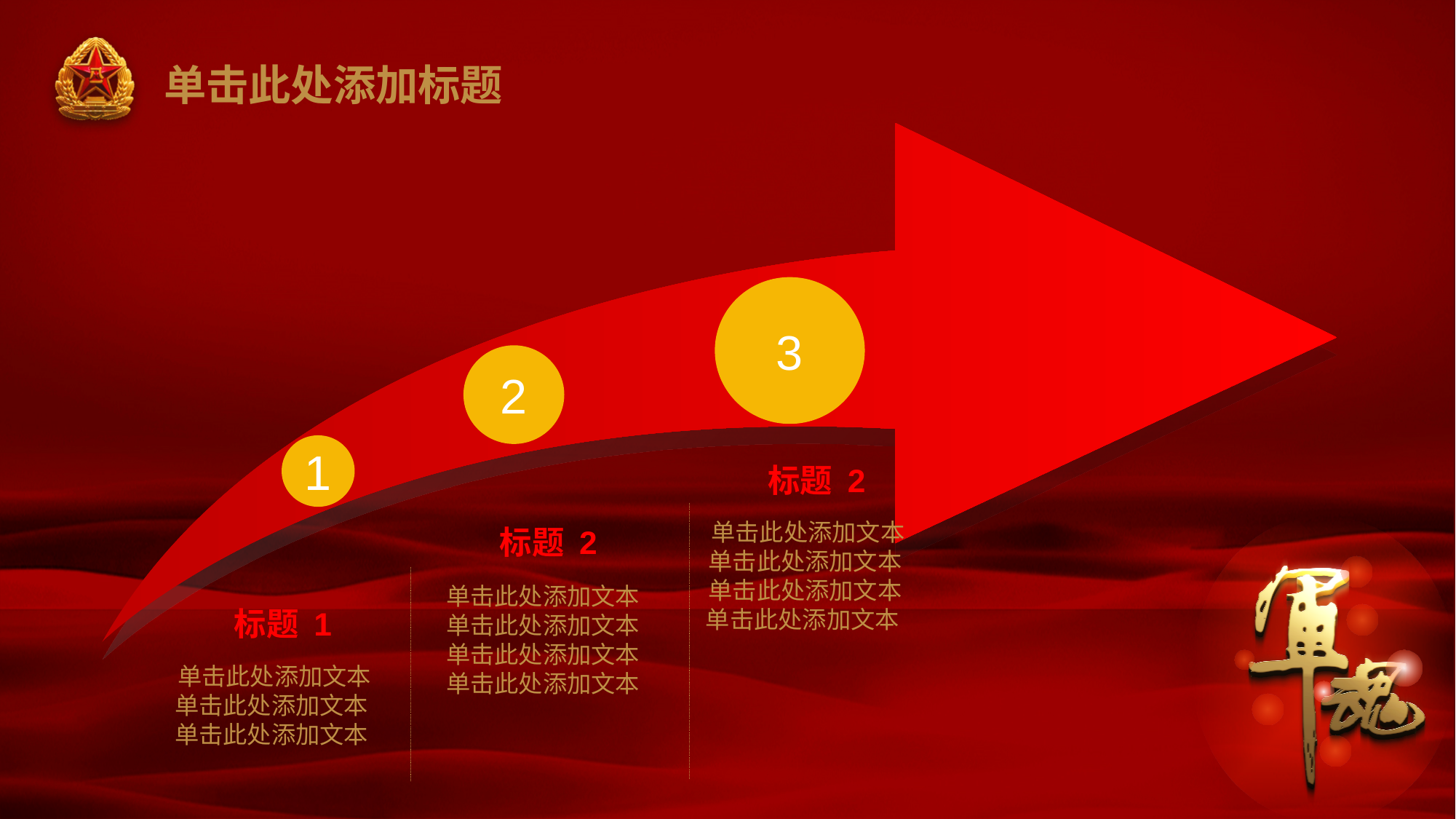

# 单击此处添加标题

3
2
1
标题 2
单击此处添加文本
单击此处添加文本
单击此处添加文本
单击此处添加文本
标题 2
单击此处添加文本
单击此处添加文本
单击此处添加文本
单击此处添加文本
标题 1
单击此处添加文本
单击此处添加文本
单击此处添加文本